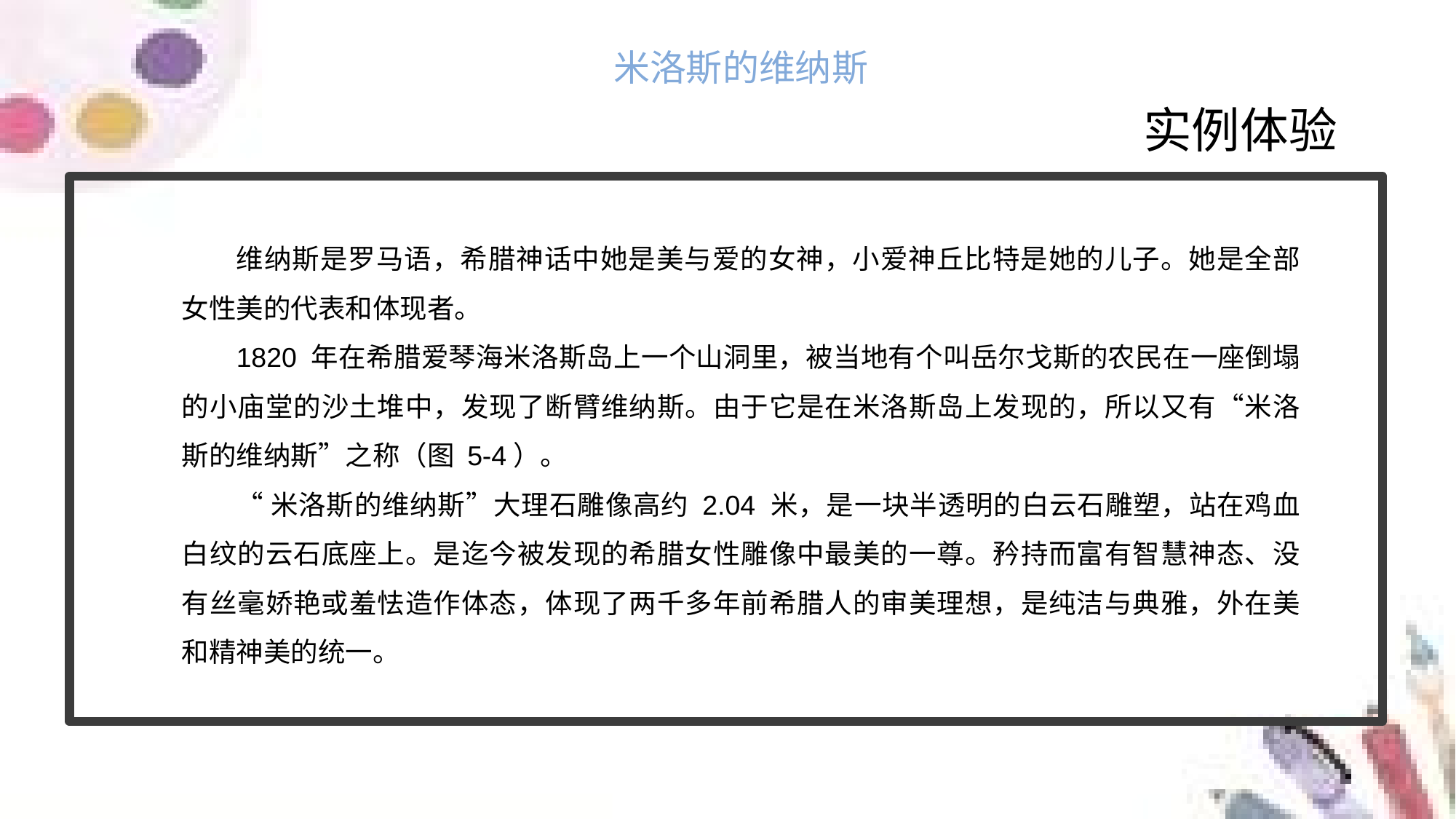

米洛斯的维纳斯
实例体验

维纳斯是罗马语，希腊神话中她是美与爱的女神，小爱神丘比特是她的儿子。她是全部女性美的代表和体现者。
1820 年在希腊爱琴海米洛斯岛上一个山洞里，被当地有个叫岳尔戈斯的农民在一座倒塌的小庙堂的沙土堆中，发现了断臂维纳斯。由于它是在米洛斯岛上发现的，所以又有“米洛斯的维纳斯”之称（图 5-4）。
“米洛斯的维纳斯”大理石雕像高约 2.04 米，是一块半透明的白云石雕塑，站在鸡血白纹的云石底座上。是迄今被发现的希腊女性雕像中最美的一尊。矜持而富有智慧神态、没有丝毫娇艳或羞怯造作体态，体现了两千多年前希腊人的审美理想，是纯洁与典雅，外在美和精神美的统一。